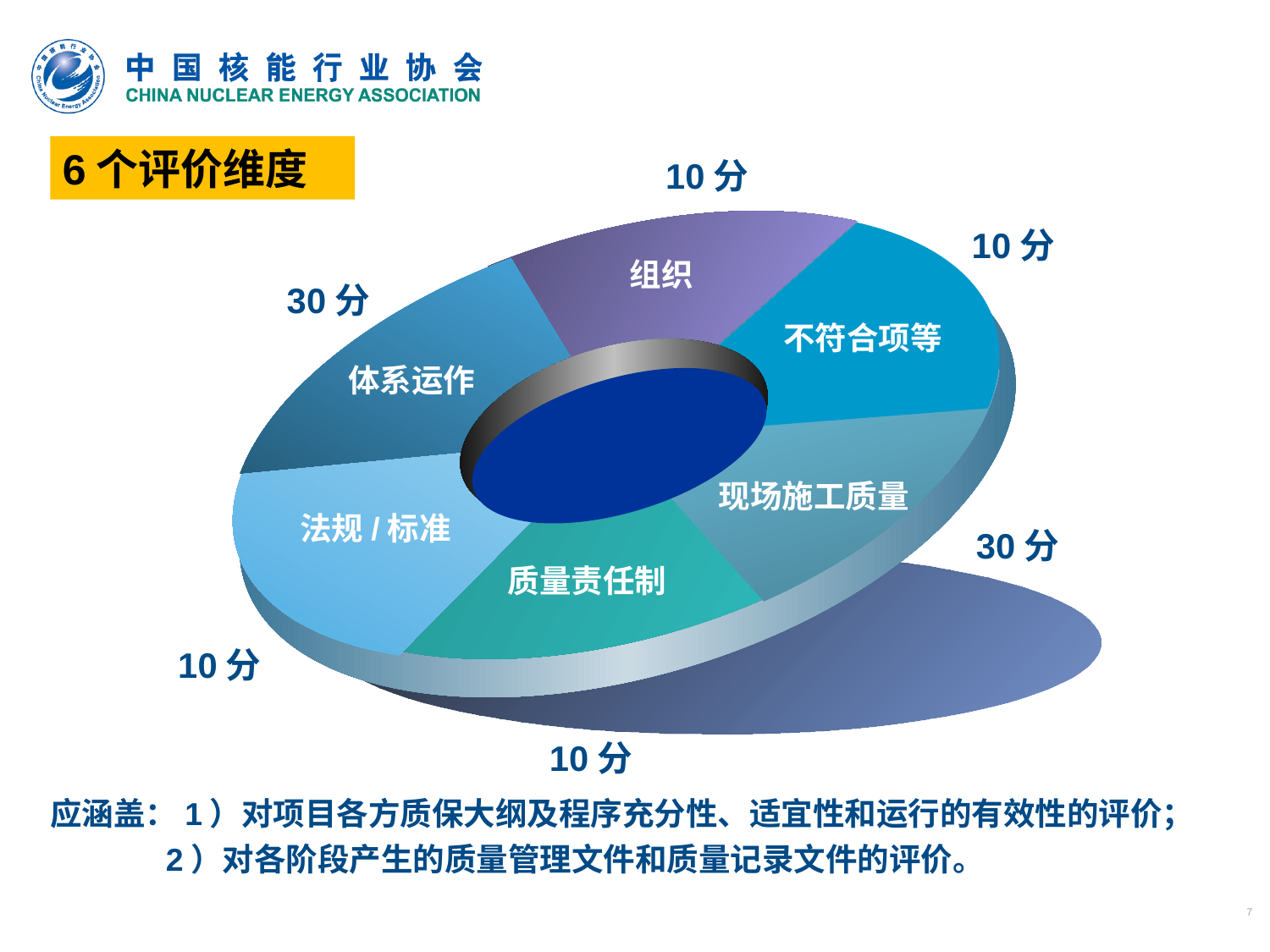

10分
6个评价维度
10分

组织
30分

不符合项等

体系运作

现场施工质量
30分
法规/标准

质量责任制
10分
10分
# 应涵盖：1）对项目各方质保大纲及程序充分性、适宜性和运行的有效性的评价； 2）对各阶段产生的质量管理文件和质量记录文件的评价。
7